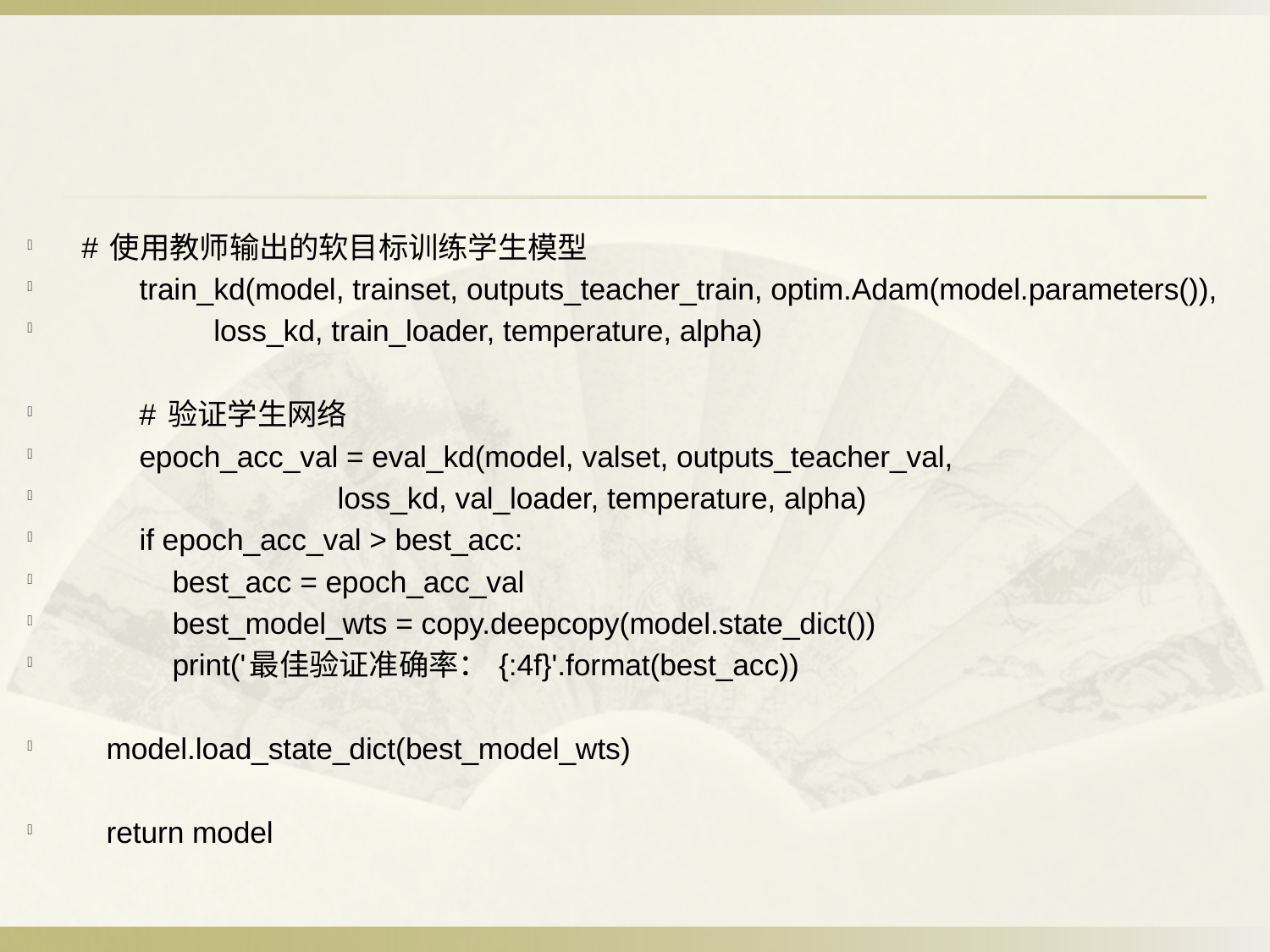

#
 # 使用教师输出的软目标训练学生模型
        train_kd(model, trainset, outputs_teacher_train, optim.Adam(model.parameters()),
                 loss_kd, train_loader, temperature, alpha)

        # 验证学生网络
        epoch_acc_val = eval_kd(model, valset, outputs_teacher_val,
                                loss_kd, val_loader, temperature, alpha)
        if epoch_acc_val > best_acc:
            best_acc = epoch_acc_val
            best_model_wts = copy.deepcopy(model.state_dict())
            print('最佳验证准确率： {:4f}'.format(best_acc))

    model.load_state_dict(best_model_wts)

    return model